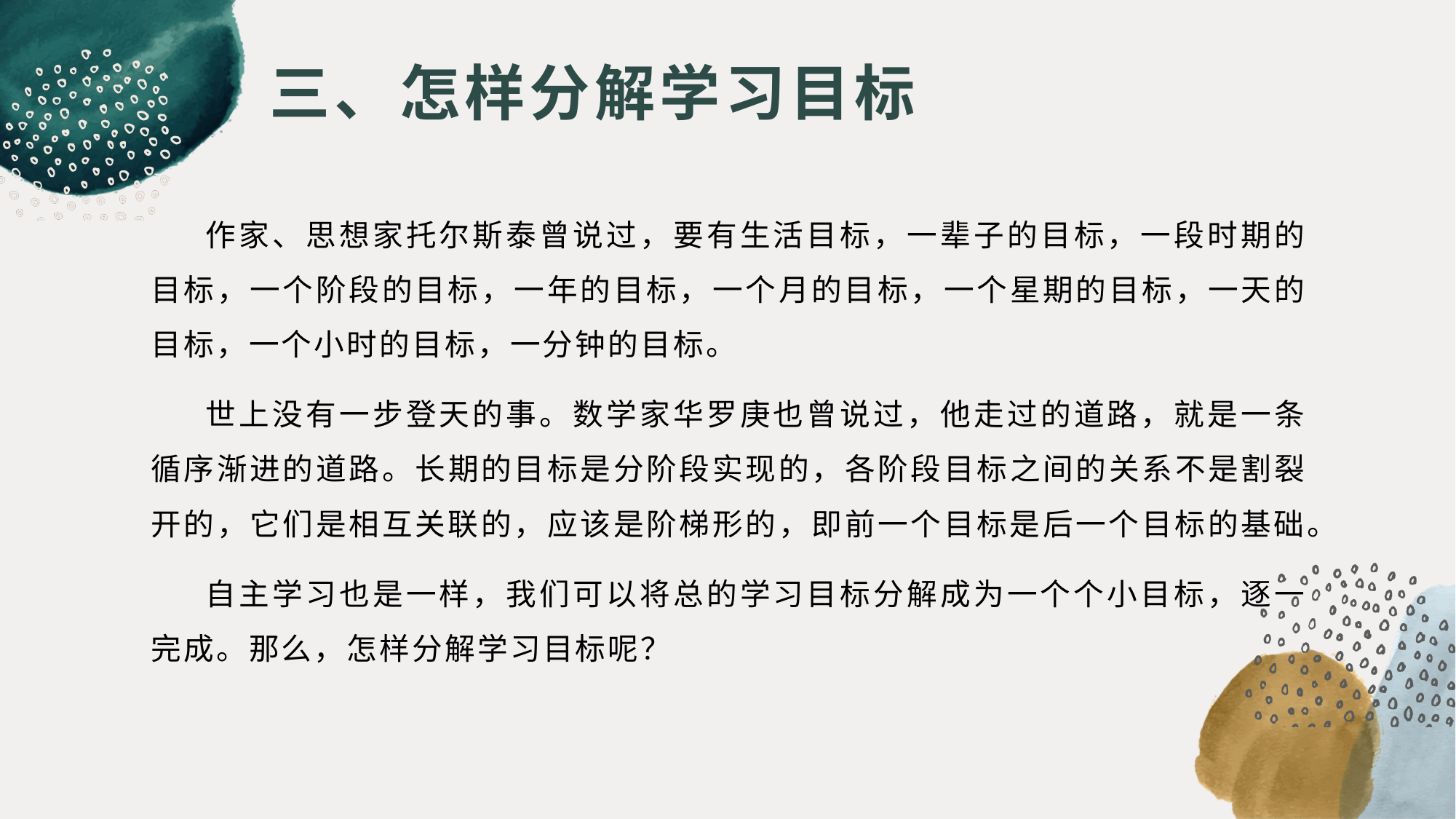

# 三、怎样分解学习目标
作家、思想家托尔斯泰曾说过，要有生活目标，一辈子的目标，一段时期的目标，一个阶段的目标，一年的目标，一个月的目标，一个星期的目标，一天的目标，一个小时的目标，一分钟的目标。
世上没有一步登天的事。数学家华罗庚也曾说过，他走过的道路，就是一条循序渐进的道路。长期的目标是分阶段实现的，各阶段目标之间的关系不是割裂开的，它们是相互关联的，应该是阶梯形的，即前一个目标是后一个目标的基础。
自主学习也是一样，我们可以将总的学习目标分解成为一个个小目标，逐一完成。那么，怎样分解学习目标呢？